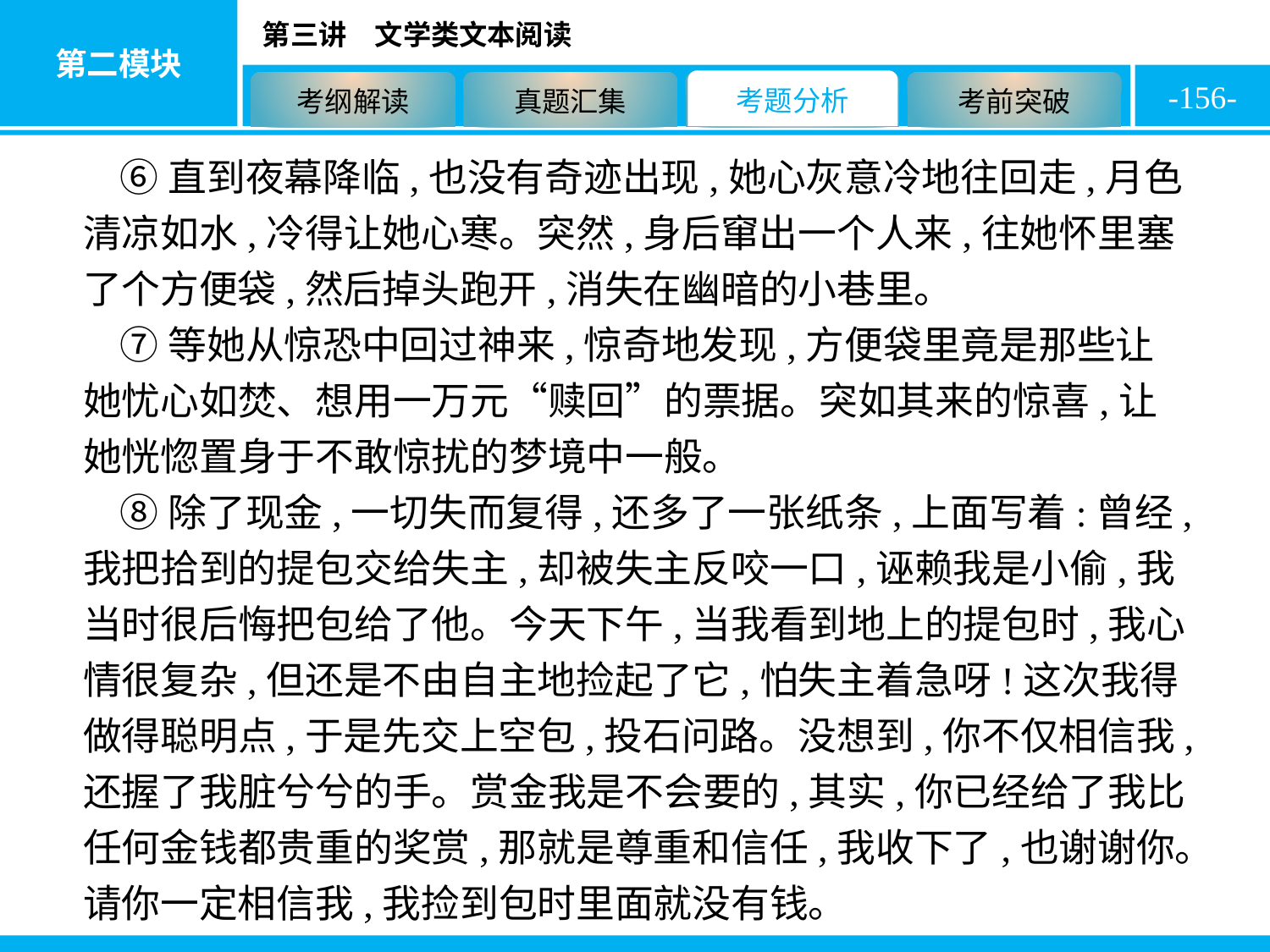

-156-
⑥直到夜幕降临,也没有奇迹出现,她心灰意冷地往回走,月色清凉如水,冷得让她心寒。突然,身后窜出一个人来,往她怀里塞了个方便袋,然后掉头跑开,消失在幽暗的小巷里。
⑦等她从惊恐中回过神来,惊奇地发现,方便袋里竟是那些让她忧心如焚、想用一万元“赎回”的票据。突如其来的惊喜,让她恍惚置身于不敢惊扰的梦境中一般。
⑧除了现金,一切失而复得,还多了一张纸条,上面写着:曾经,我把拾到的提包交给失主,却被失主反咬一口,诬赖我是小偷,我当时很后悔把包给了他。今天下午,当我看到地上的提包时,我心情很复杂,但还是不由自主地捡起了它,怕失主着急呀!这次我得做得聪明点,于是先交上空包,投石问路。没想到,你不仅相信我,还握了我脏兮兮的手。赏金我是不会要的,其实,你已经给了我比任何金钱都贵重的奖赏,那就是尊重和信任,我收下了,也谢谢你。请你一定相信我,我捡到包时里面就没有钱。